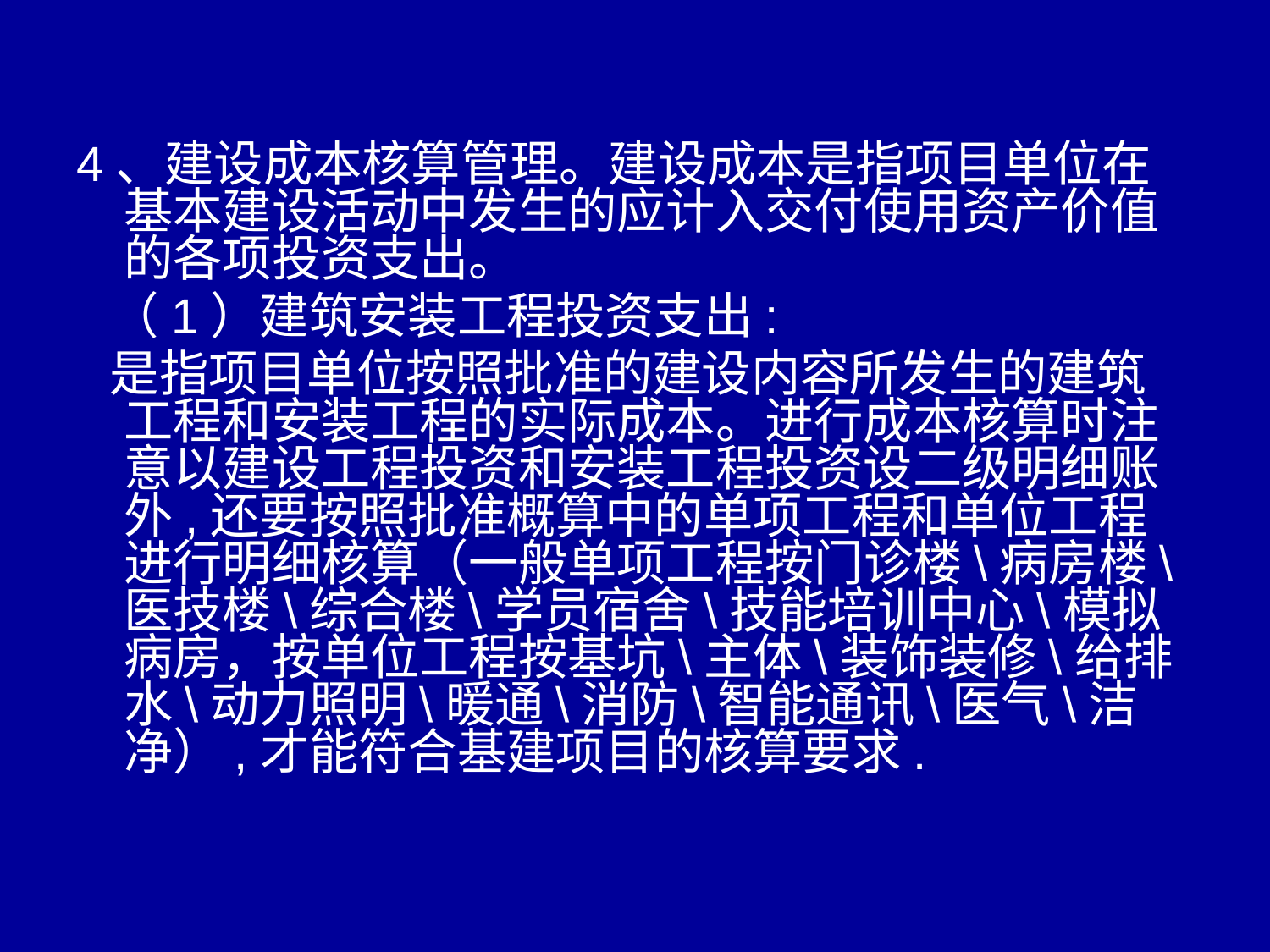

4、建设成本核算管理。建设成本是指项目单位在基本建设活动中发生的应计入交付使用资产价值的各项投资支出。
  （1）建筑安装工程投资支出:
  是指项目单位按照批准的建设内容所发生的建筑工程和安装工程的实际成本。进行成本核算时注意以建设工程投资和安装工程投资设二级明细账外,还要按照批准概算中的单项工程和单位工程进行明细核算（一般单项工程按门诊楼\病房楼\医技楼\综合楼\学员宿舍\技能培训中心\模拟病房，按单位工程按基坑\主体\装饰装修\给排水\动力照明\暖通\消防\智能通讯\医气\洁净）,才能符合基建项目的核算要求.